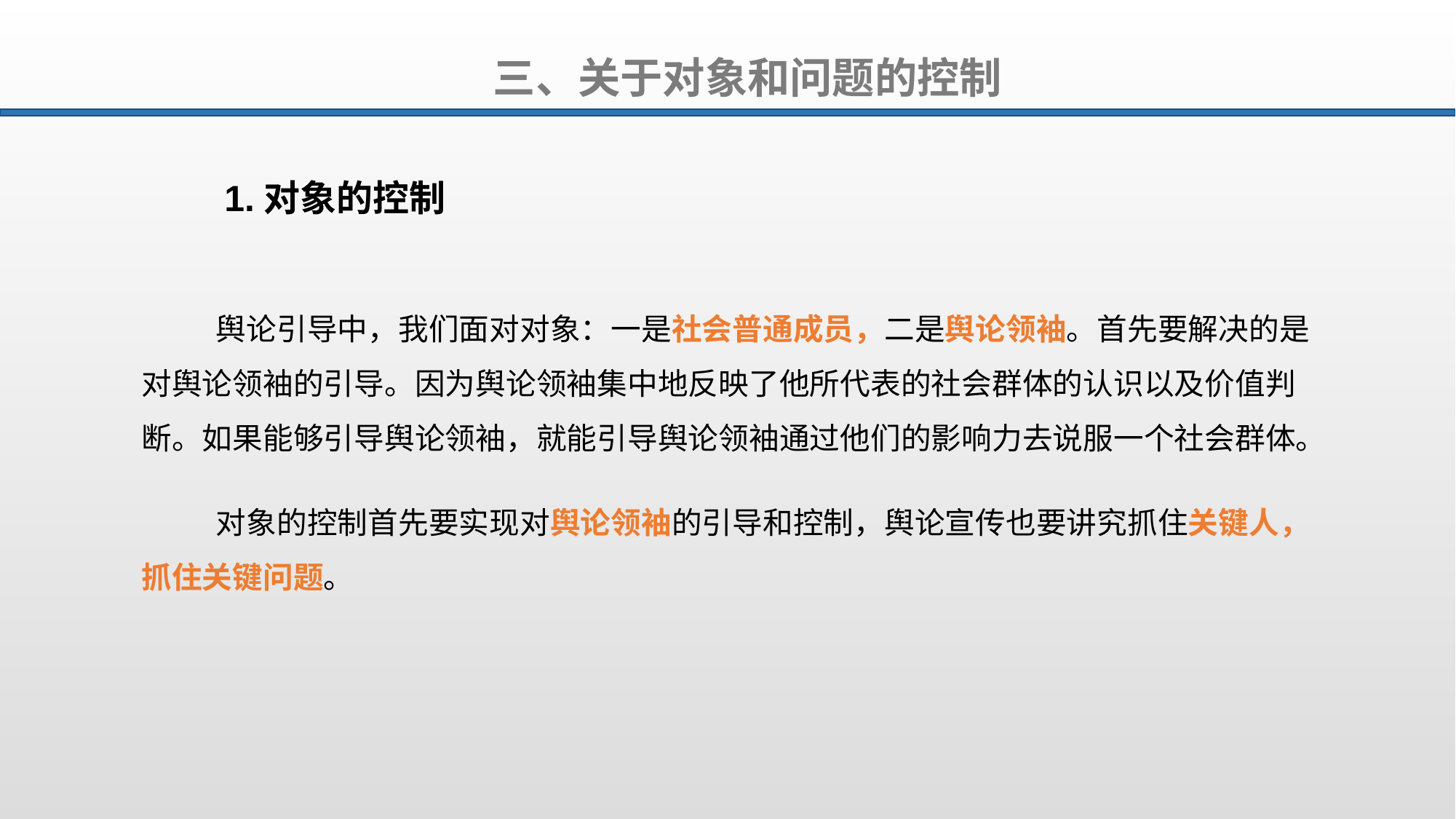

三、关于对象和问题的控制

 1.对象的控制
 舆论引导中，我们面对对象：一是社会普通成员，二是舆论领袖。首先要解决的是对舆论领袖的引导。因为舆论领袖集中地反映了他所代表的社会群体的认识以及价值判断。如果能够引导舆论领袖，就能引导舆论领袖通过他们的影响力去说服一个社会群体。
 对象的控制首先要实现对舆论领袖的引导和控制，舆论宣传也要讲究抓住关键人，抓住关键问题。